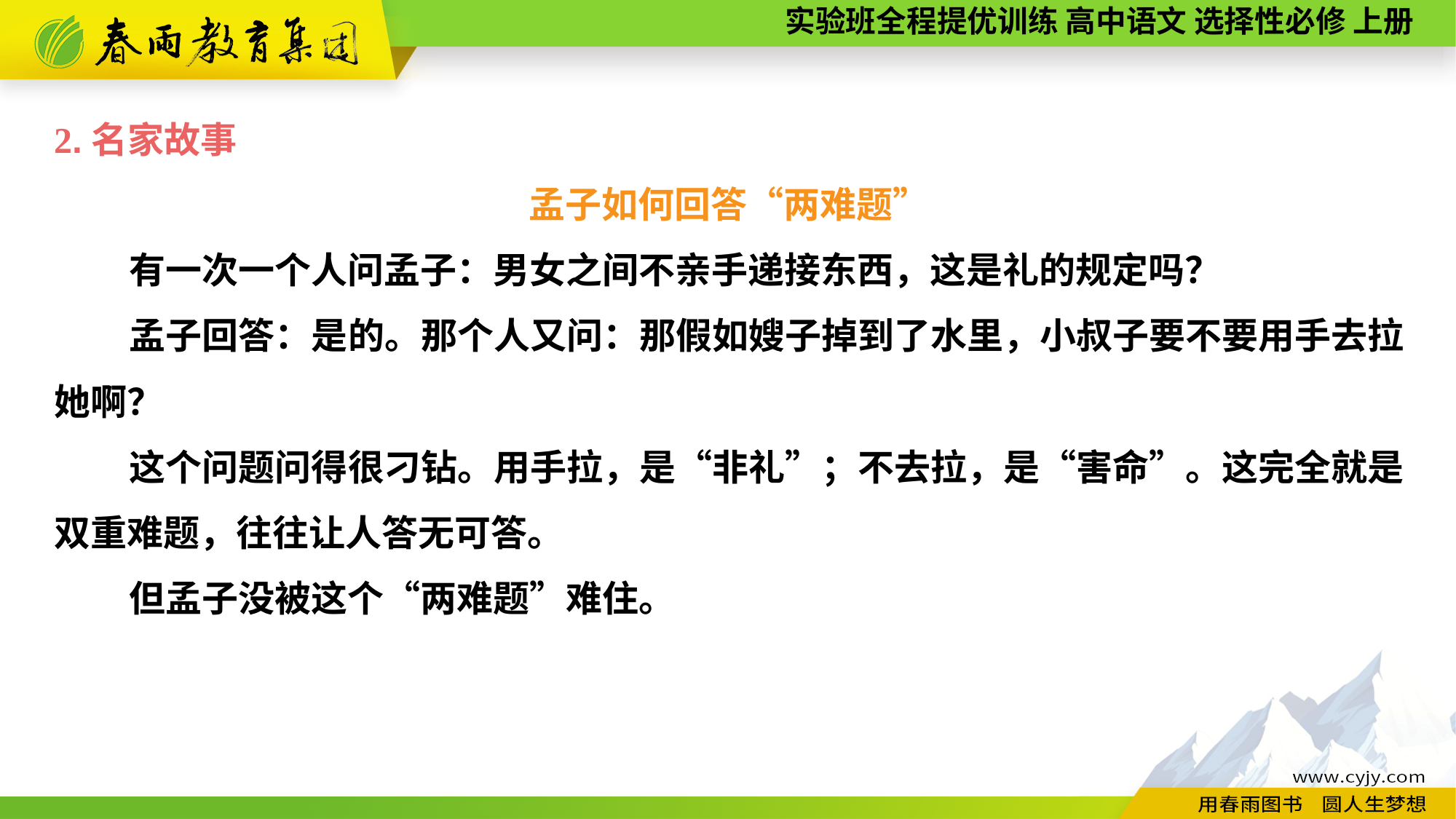

2.名家故事
孟子如何回答“两难题”
有一次一个人问孟子：男女之间不亲手递接东西，这是礼的规定吗？
孟子回答：是的。那个人又问：那假如嫂子掉到了水里，小叔子要不要用手去拉她啊？
这个问题问得很刁钻。用手拉，是“非礼”；不去拉，是“害命”。这完全就是双重难题，往往让人答无可答。
但孟子没被这个“两难题”难住。